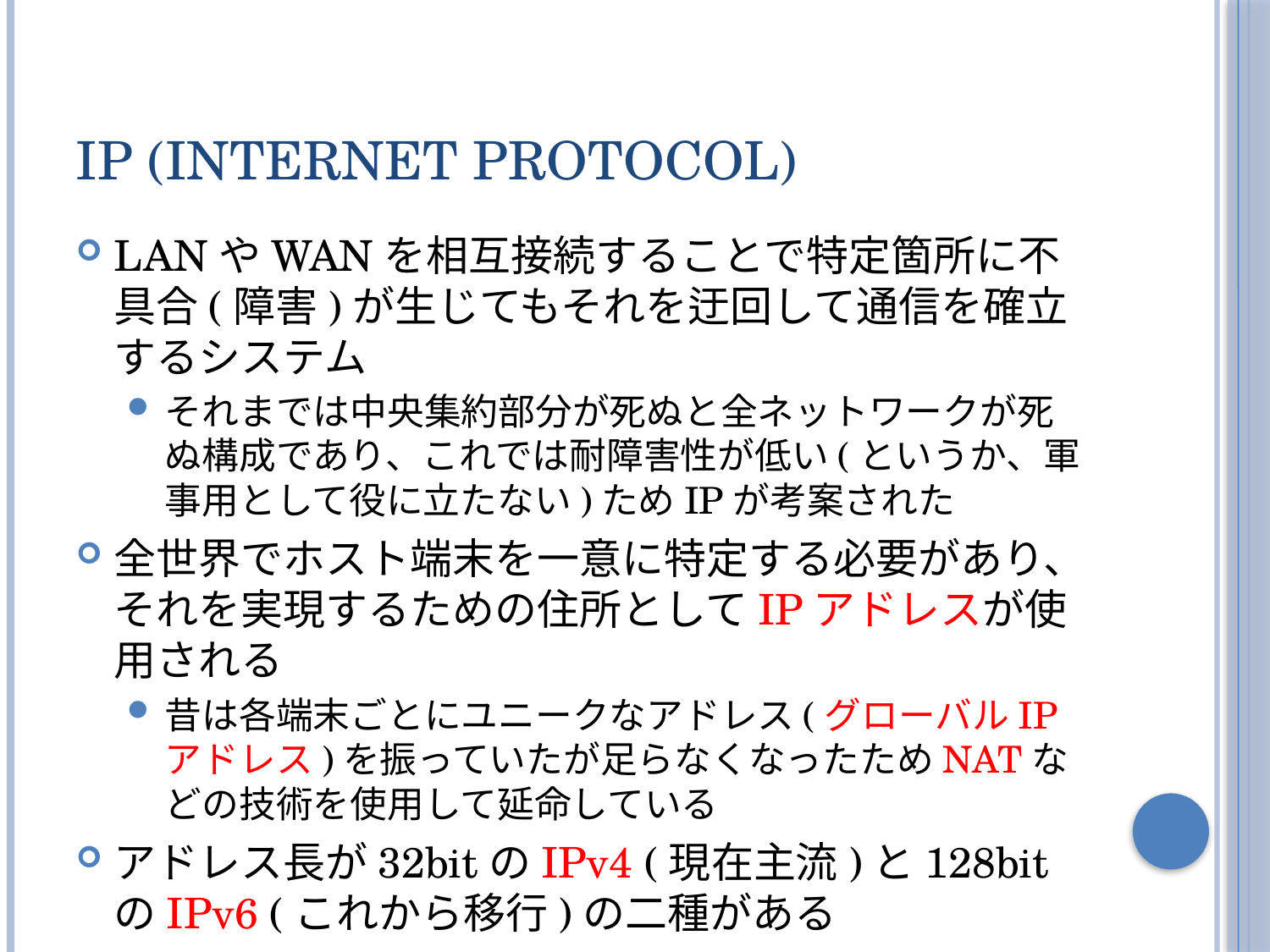

# IP (Internet Protocol)
LANやWANを相互接続することで特定箇所に不具合(障害)が生じてもそれを迂回して通信を確立するシステム
それまでは中央集約部分が死ぬと全ネットワークが死ぬ構成であり、これでは耐障害性が低い(というか、軍事用として役に立たない)ためIPが考案された
全世界でホスト端末を一意に特定する必要があり、それを実現するための住所としてIPアドレスが使用される
昔は各端末ごとにユニークなアドレス(グローバルIPアドレス)を振っていたが足らなくなったためNATなどの技術を使用して延命している
アドレス長が32bitのIPv4 (現在主流)と128bitのIPv6 (これから移行)の二種がある